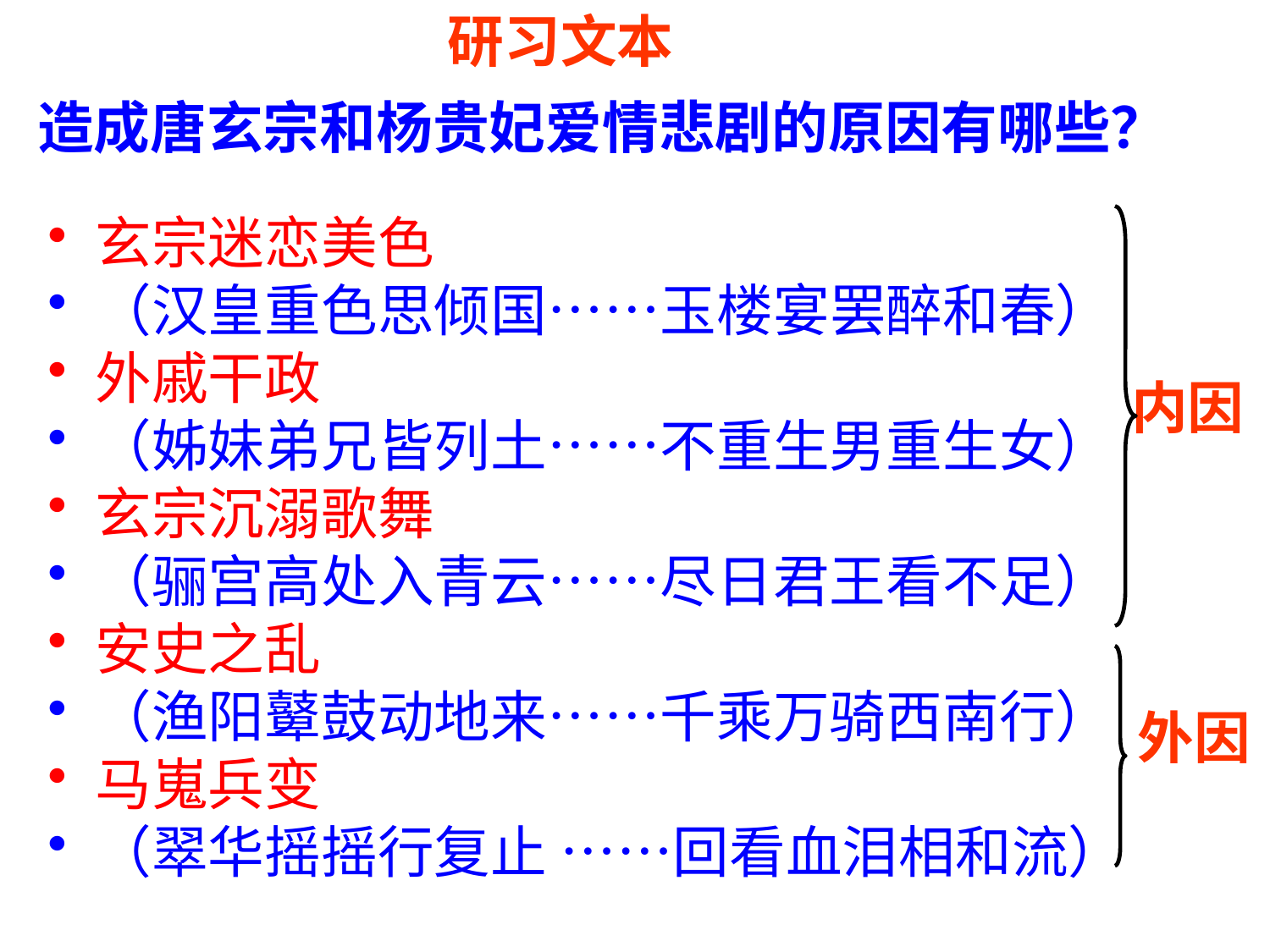

研习文本
造成唐玄宗和杨贵妃爱情悲剧的原因有哪些？
玄宗迷恋美色
（汉皇重色思倾国……玉楼宴罢醉和春）
外戚干政
（姊妹弟兄皆列土……不重生男重生女）
玄宗沉溺歌舞
（骊宫高处入青云……尽日君王看不足）
安史之乱
（渔阳鼙鼓动地来……千乘万骑西南行）
马嵬兵变
（翠华摇摇行复止 ……回看血泪相和流）

内因

外因